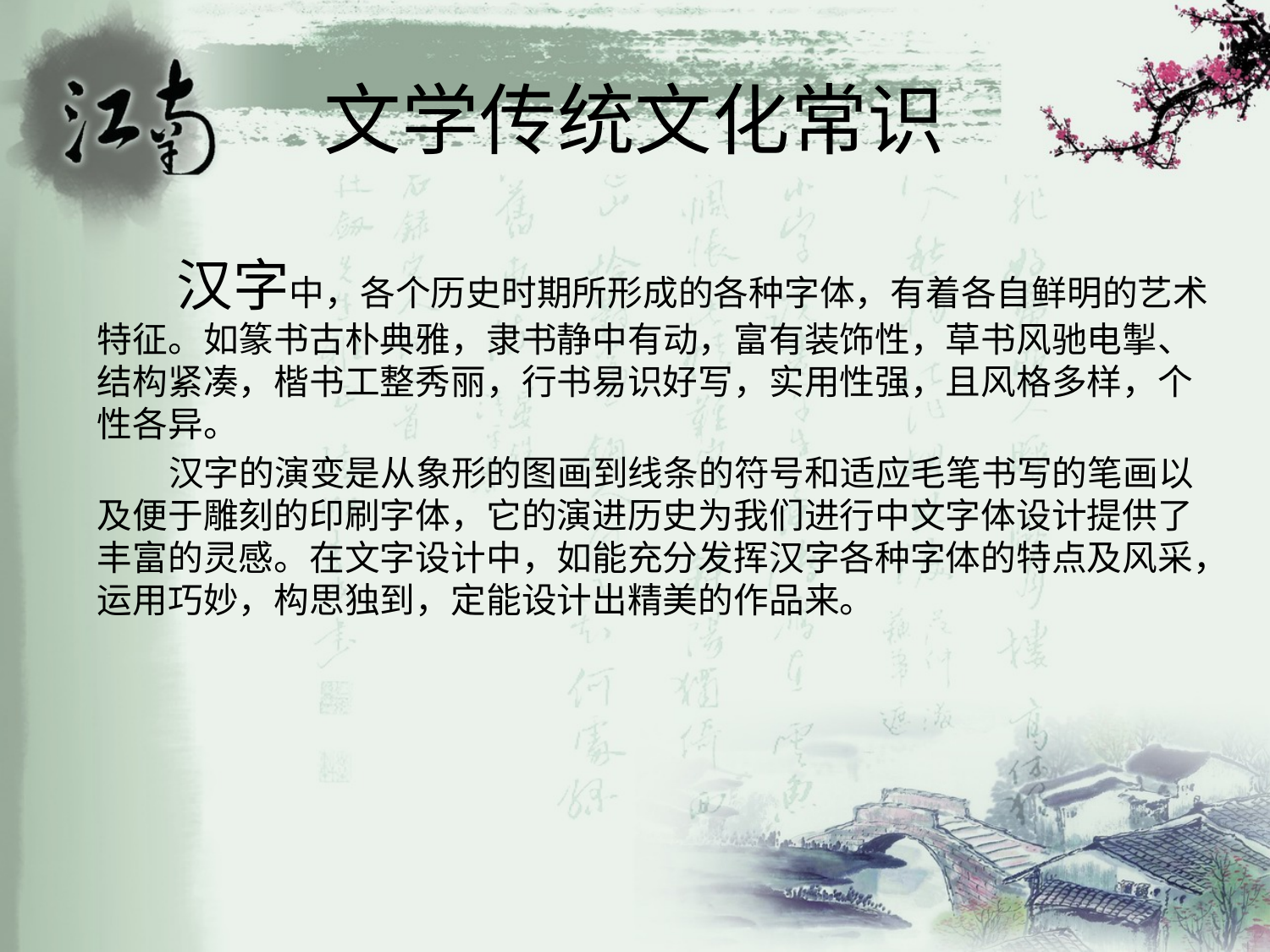

# 文学传统文化常识
         汉字中，各个历史时期所形成的各种字体，有着各自鲜明的艺术特征。如篆书古朴典雅，隶书静中有动，富有装饰性，草书风驰电掣、结构紧凑，楷书工整秀丽，行书易识好写，实用性强，且风格多样，个性各异。
        汉字的演变是从象形的图画到线条的符号和适应毛笔书写的笔画以及便于雕刻的印刷字体，它的演进历史为我们进行中文字体设计提供了丰富的灵感。在文字设计中，如能充分发挥汉字各种字体的特点及风采，运用巧妙，构思独到，定能设计出精美的作品来。